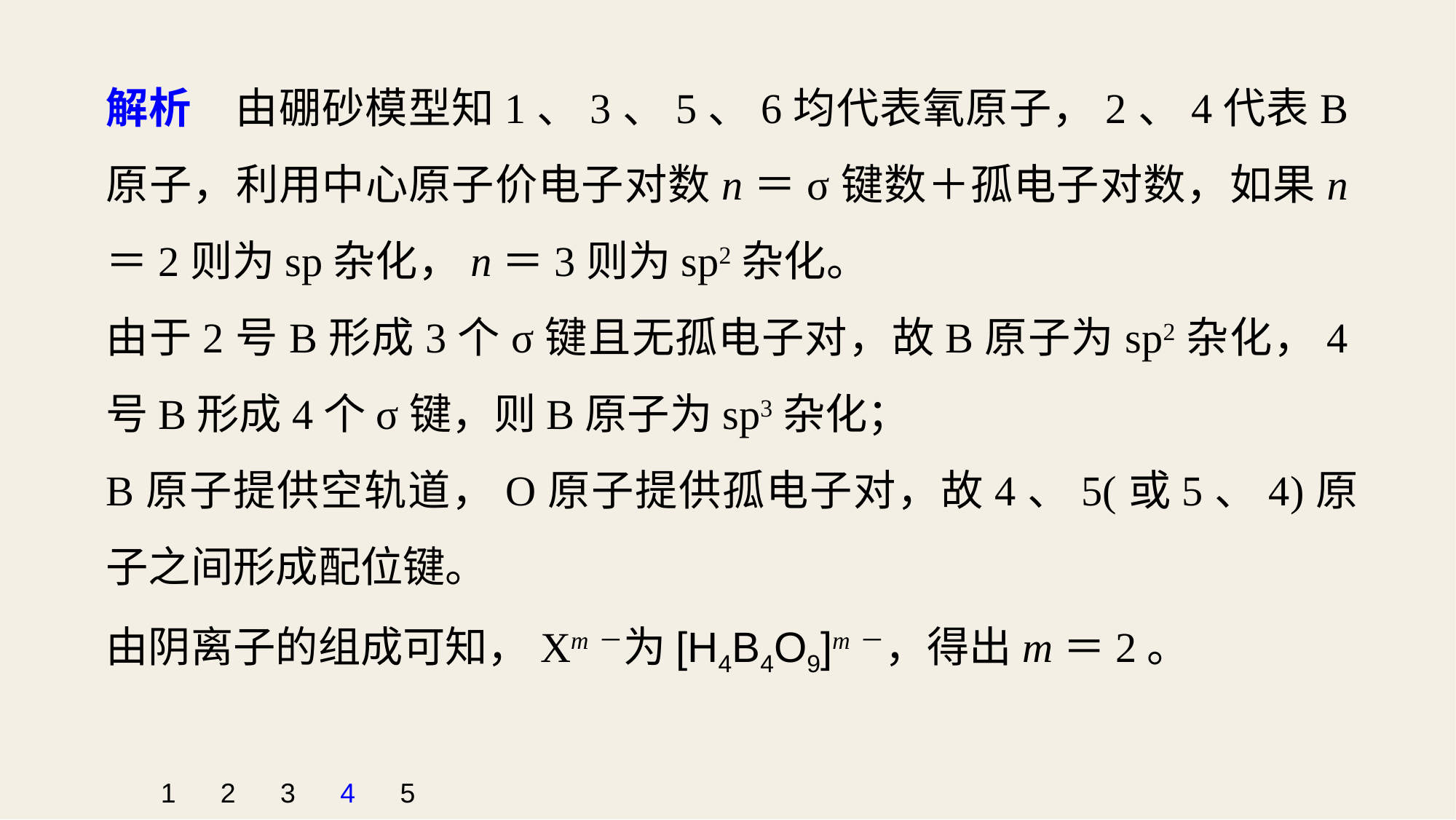

解析　由硼砂模型知1、3、5、6均代表氧原子，2、4代表B原子，利用中心原子价电子对数n＝σ键数＋孤电子对数，如果n＝2则为sp杂化，n＝3则为sp2杂化。
由于2号B形成3个σ键且无孤电子对，故B原子为sp2杂化，4号B形成4个σ键，则B原子为sp3杂化；
B原子提供空轨道，O原子提供孤电子对，故4、5(或5、4)原子之间形成配位键。
由阴离子的组成可知，Xm－为[H4B4O9]m－，得出m＝2。
1
2
3
4
5